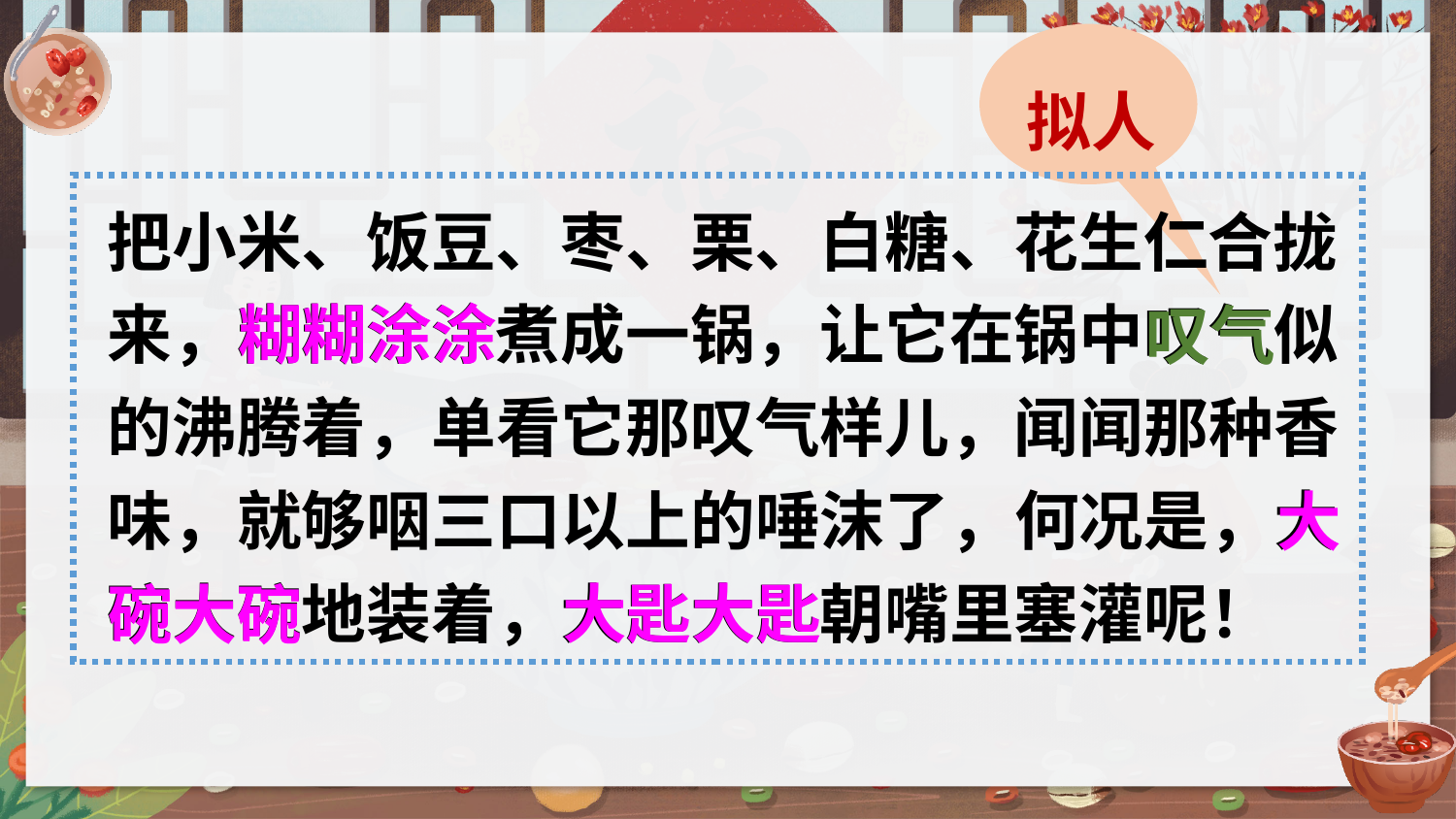

拟人

把小米、饭豆、枣、栗、白糖、花生仁合拢来，糊糊涂涂煮成一锅，让它在锅中叹气似的沸腾着，单看它那叹气样儿，闻闻那种香味，就够咽三口以上的唾沫了，何况是，大碗大碗地装着，大匙大匙朝嘴里塞灌呢！
糊糊涂涂
叹气
大
大匙大匙
碗大碗